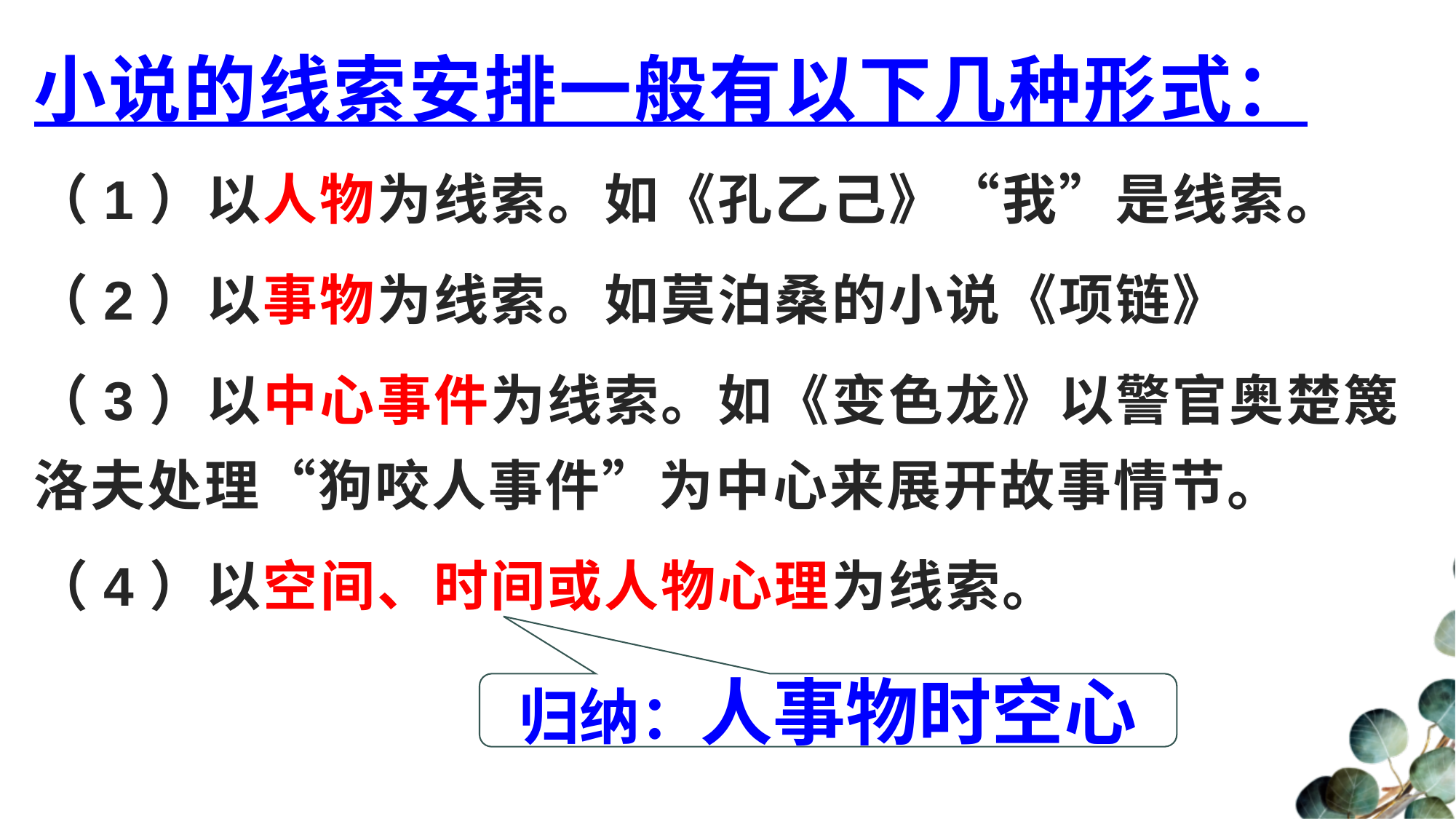

小说的线索安排一般有以下几种形式：
（1）以人物为线索。如《孔乙己》“我”是线索。
（2）以事物为线索。如莫泊桑的小说《项链》
（3）以中心事件为线索。如《变色龙》以警官奥楚篾洛夫处理“狗咬人事件”为中心来展开故事情节。
（4）以空间、时间或人物心理为线索。
归纳：人事物时空心